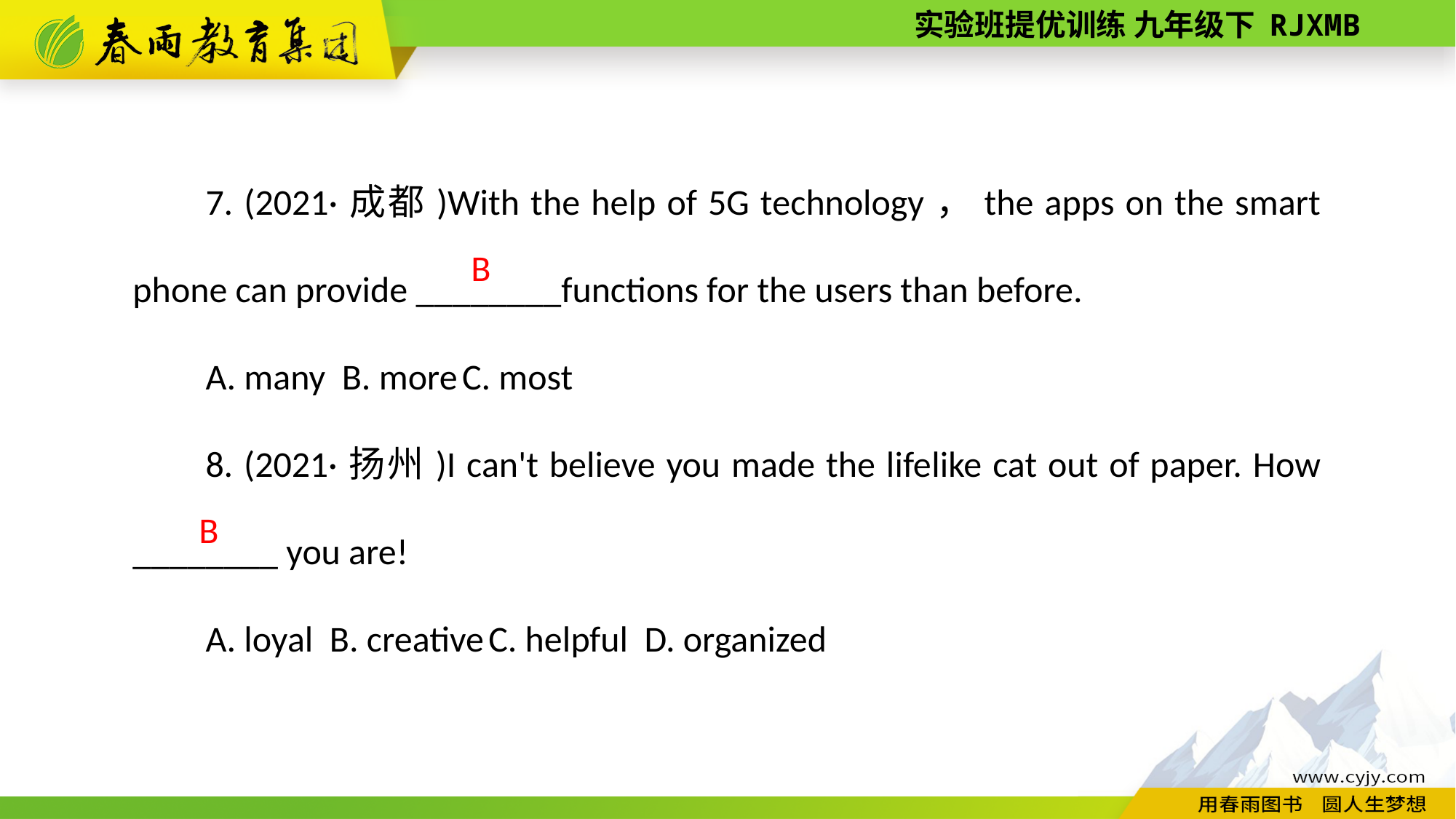

7. (2021·成都)With the help of 5G technology，the apps on the smart phone can provide ________functions for the users than before.
A. many  B. more C. most
8. (2021·扬州)I can't believe you made the life­like cat out of paper. How ________ you are!
A. loyal  B. creative C. helpful  D. organized
B
B